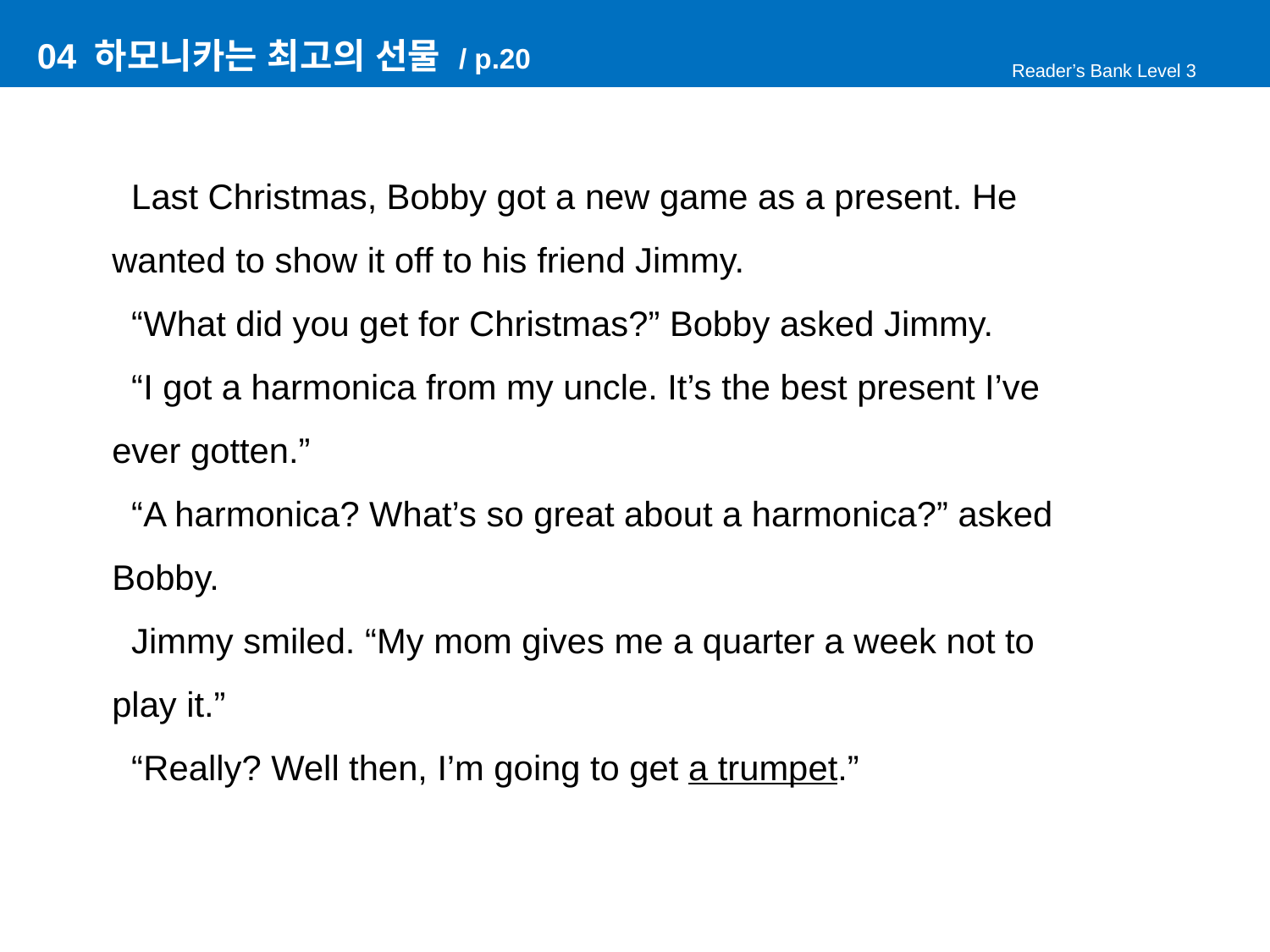

# 04 하모니카는 최고의 선물 / p.20
Reader’s Bank Level 3

  Last Christmas, Bobby got a new game as a present. He
wanted to show it off to his friend Jimmy.
  “What did you get for Christmas?” Bobby asked Jimmy.
  “I got a harmonica from my uncle. It’s the best present I’ve
ever gotten.”
  “A harmonica? What’s so great about a harmonica?” asked
Bobby.
  Jimmy smiled. “My mom gives me a quarter a week not to
play it.”
  “Really? Well then, I’m going to get a trumpet.”